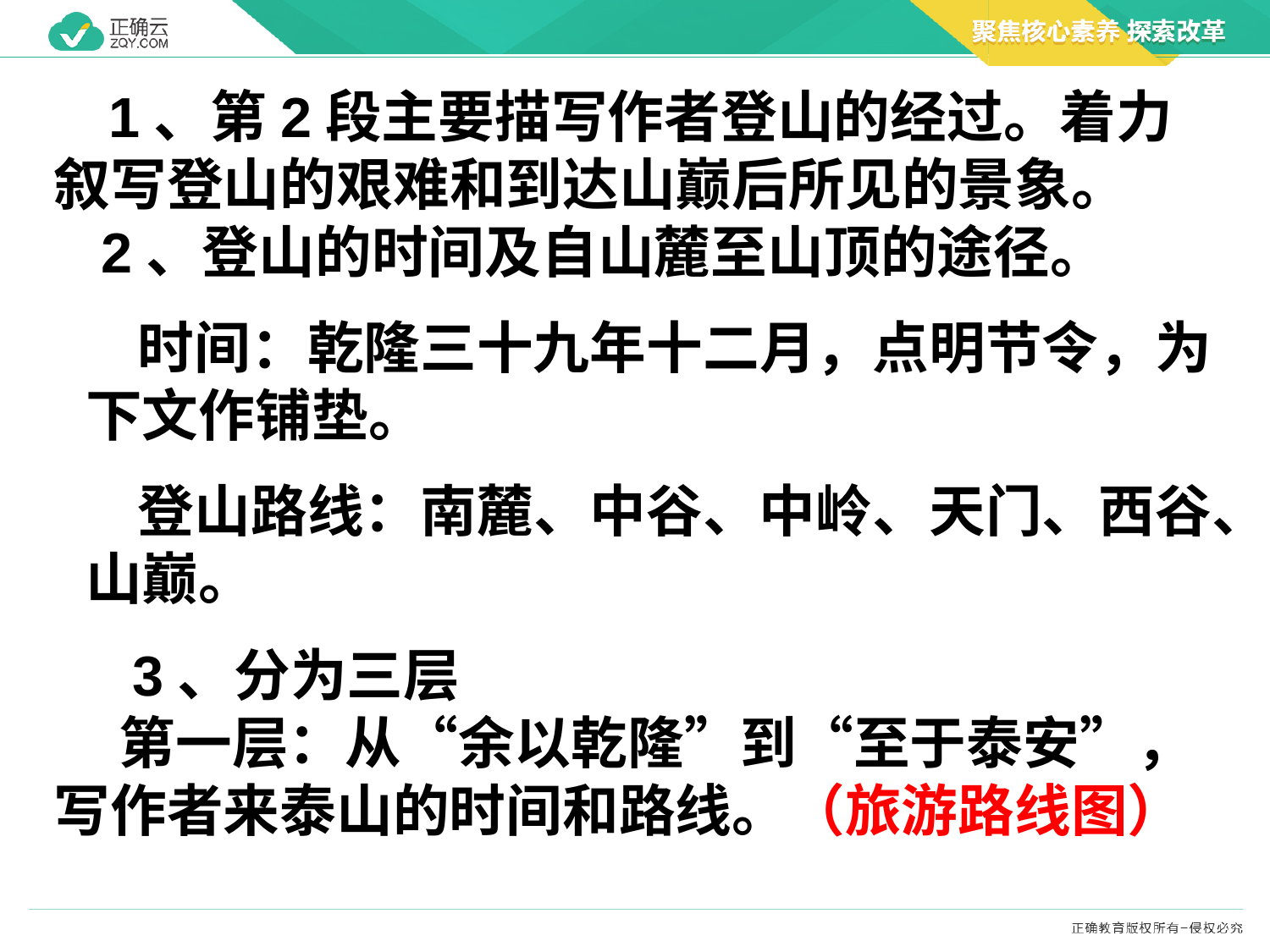

1、第2段主要描写作者登山的经过。着力叙写登山的艰难和到达山巅后所见的景象。
   2、登山的时间及自山麓至山顶的途径。
   时间：乾隆三十九年十二月，点明节令，为下文作铺垫。
   登山路线：南麓、中谷、中岭、天门、西谷、山巅。
   3、分为三层
    第一层：从“余以乾隆”到“至于泰安”，写作者来泰山的时间和路线。（旅游路线图）